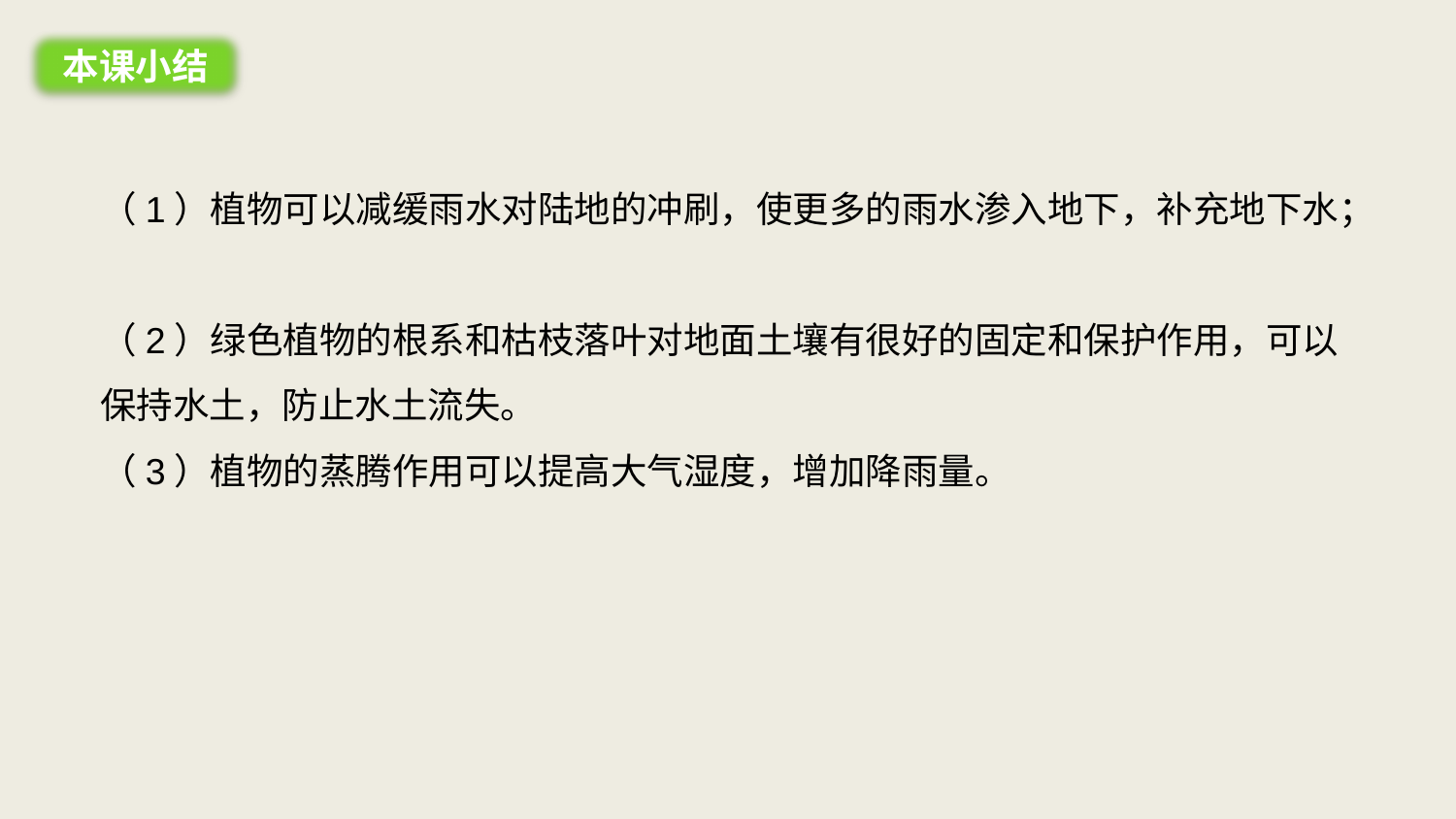

本课小结
（1）植物可以减缓雨水对陆地的冲刷，使更多的雨水渗入地下，补充地下水；
（2）绿色植物的根系和枯枝落叶对地面土壤有很好的固定和保护作用，可以保持水土，防止水土流失。
（3）植物的蒸腾作用可以提高大气湿度，增加降雨量。